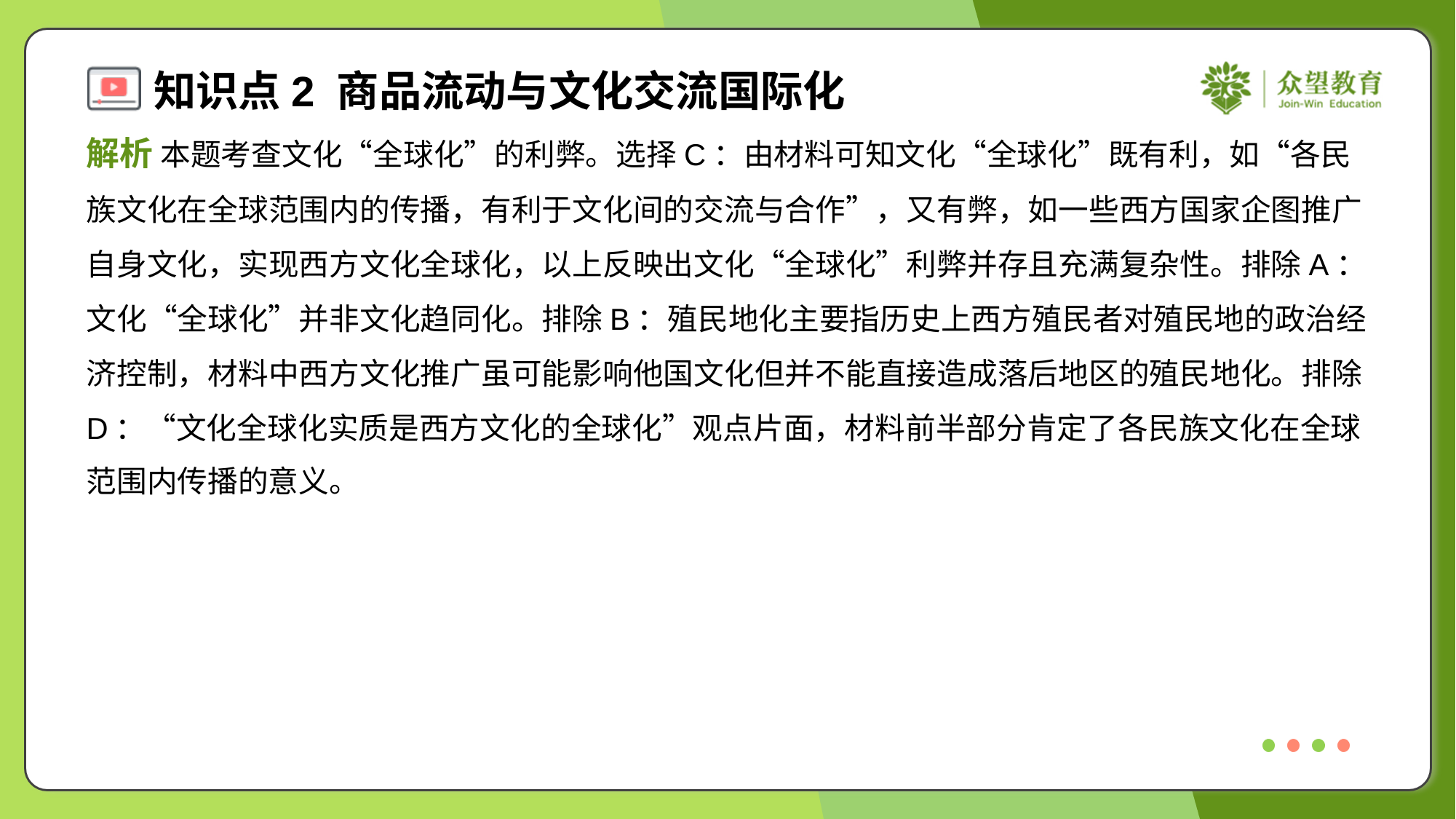

解析 本题考查文化“全球化”的利弊。选择C：由材料可知文化“全球化”既有利，如“各民
族文化在全球范围内的传播，有利于文化间的交流与合作”，又有弊，如一些西方国家企图推广
自身文化，实现西方文化全球化，以上反映出文化“全球化”利弊并存且充满复杂性。排除A：
文化“全球化”并非文化趋同化。排除B：殖民地化主要指历史上西方殖民者对殖民地的政治经
济控制，材料中西方文化推广虽可能影响他国文化但并不能直接造成落后地区的殖民地化。排除
D：“文化全球化实质是西方文化的全球化”观点片面，材料前半部分肯定了各民族文化在全球
范围内传播的意义。